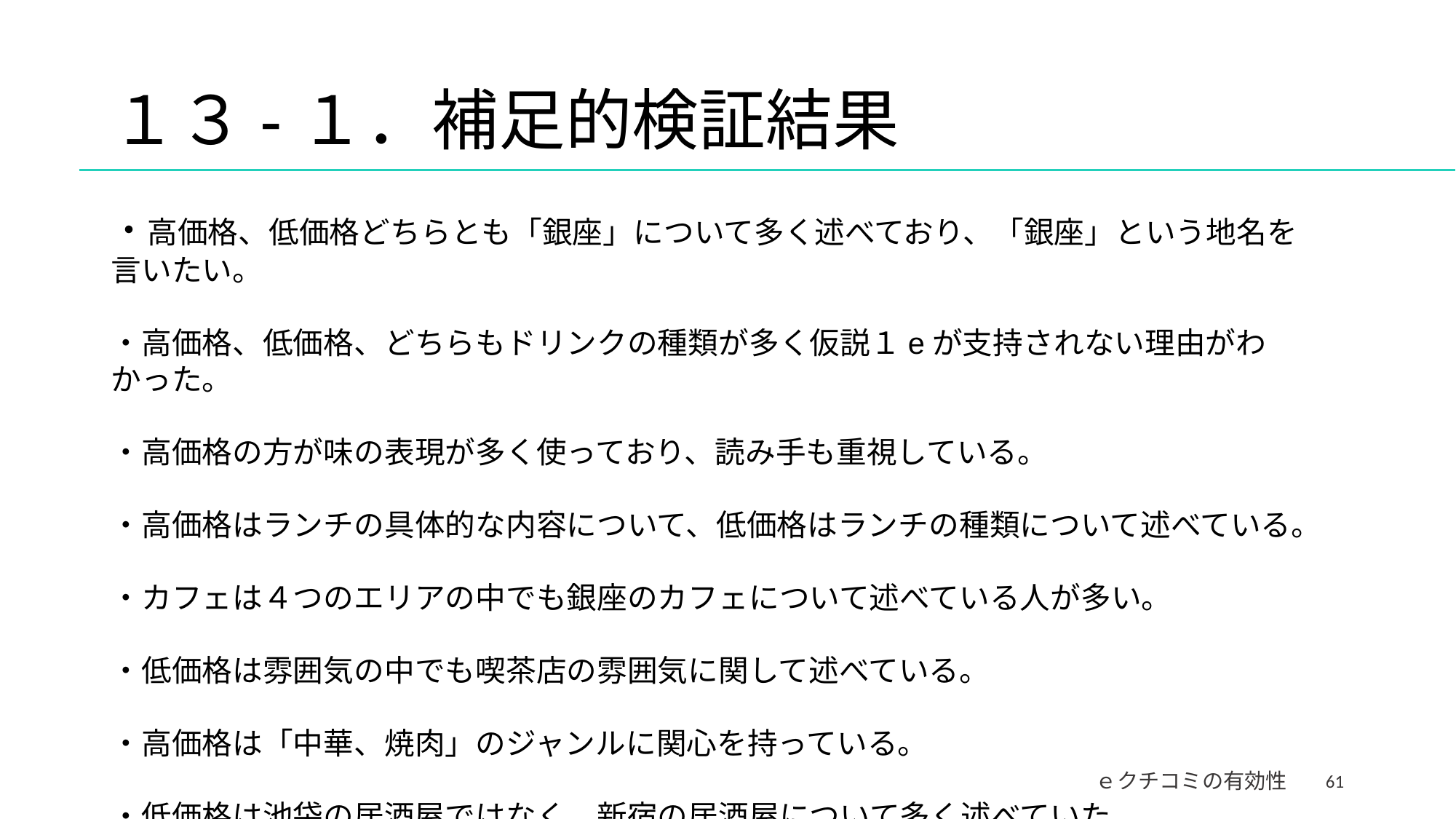

# １３-１．補足的検証結果
・高価格、低価格どちらとも「銀座」について多く述べており、「銀座」という地名を言いたい。

・高価格、低価格、どちらもドリンクの種類が多く仮説１eが支持されない理由がわかった。

・高価格の方が味の表現が多く使っており、読み手も重視している。

・高価格はランチの具体的な内容について、低価格はランチの種類について述べている。

・カフェは４つのエリアの中でも銀座のカフェについて述べている人が多い。

・低価格は雰囲気の中でも喫茶店の雰囲気に関して述べている。

・高価格は「中華、焼肉」のジャンルに関心を持っている。

・低価格は池袋の居酒屋ではなく、新宿の居酒屋について多く述べていた。
61
ｅクチコミの有効性